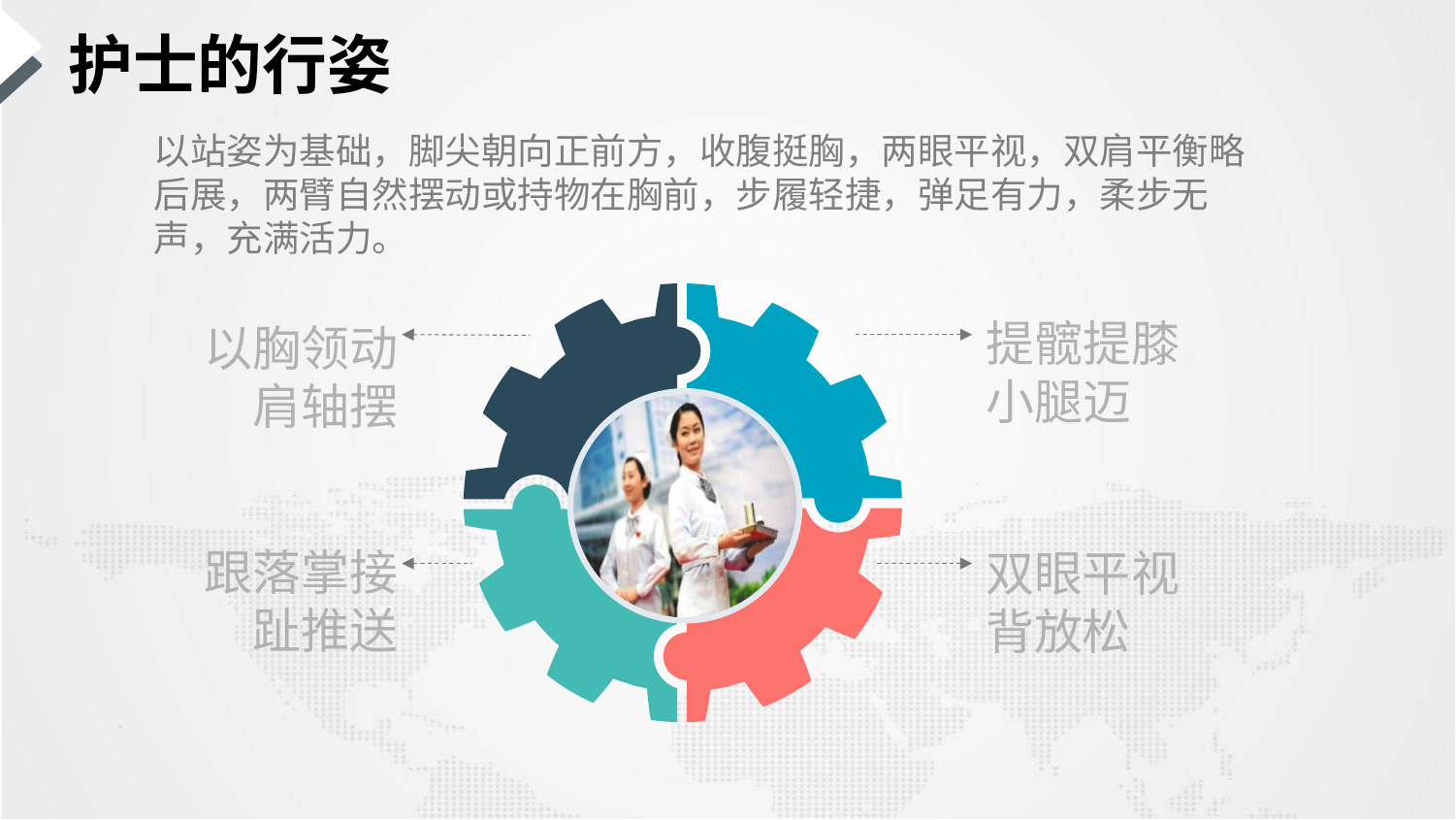

护士的行姿

以站姿为基础，脚尖朝向正前方，收腹挺胸，两眼平视，双肩平衡略后展，两臂自然摆动或持物在胸前，步履轻捷，弹足有力，柔步无声，充满活力。

以胸领动肩轴摆

提髋提膝小腿迈

跟落掌接趾推送

双眼平视背放松